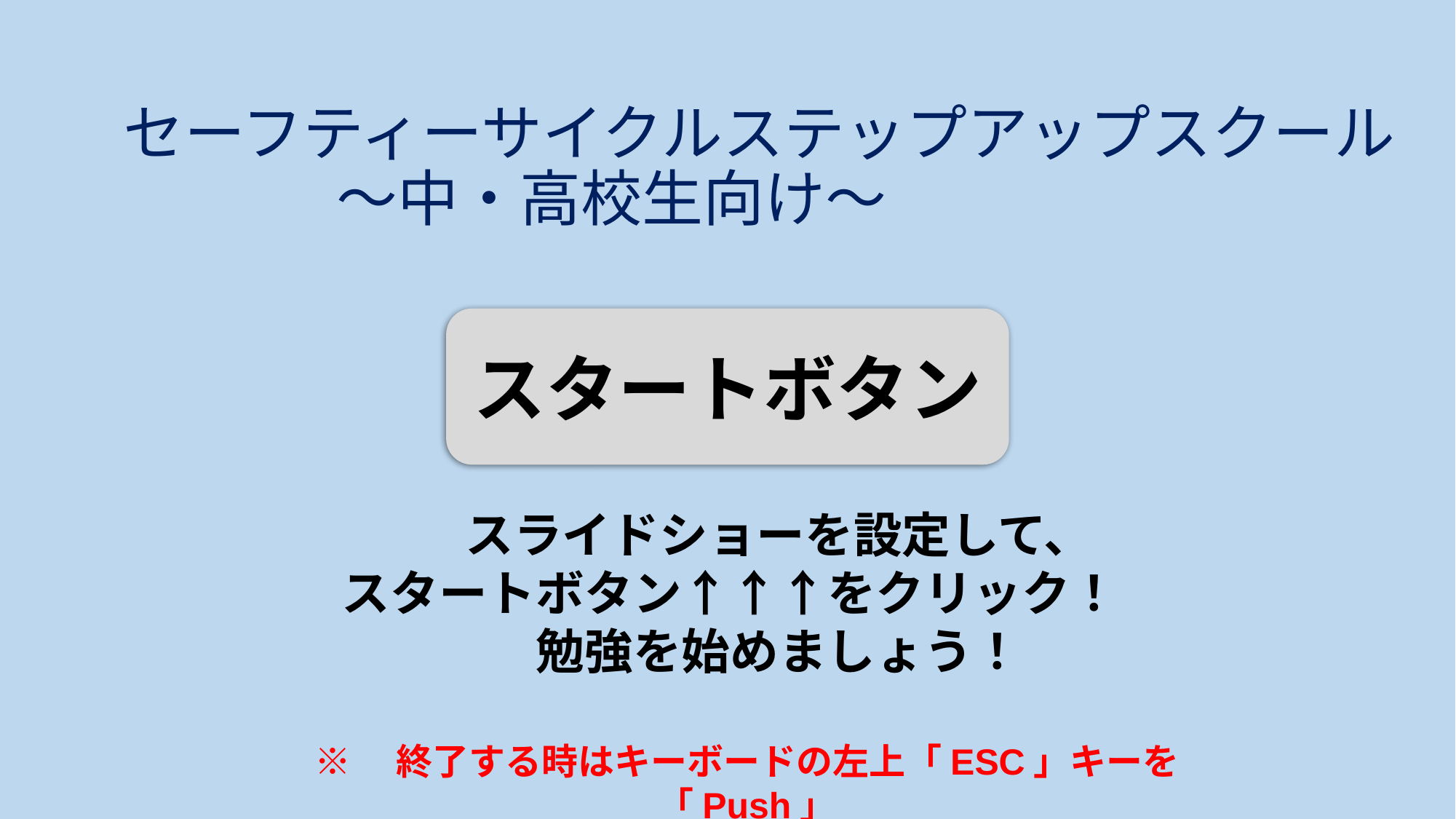

# セーフティーサイクルステップアップスクール 　～中・高校生向け～
スタートボタン
　　　スライドショーを設定して、
　スタートボタン↑↑↑をクリック！
　　　勉強を始めましょう！

※　終了する時はキーボードの左上「ESC」キーを「Push」